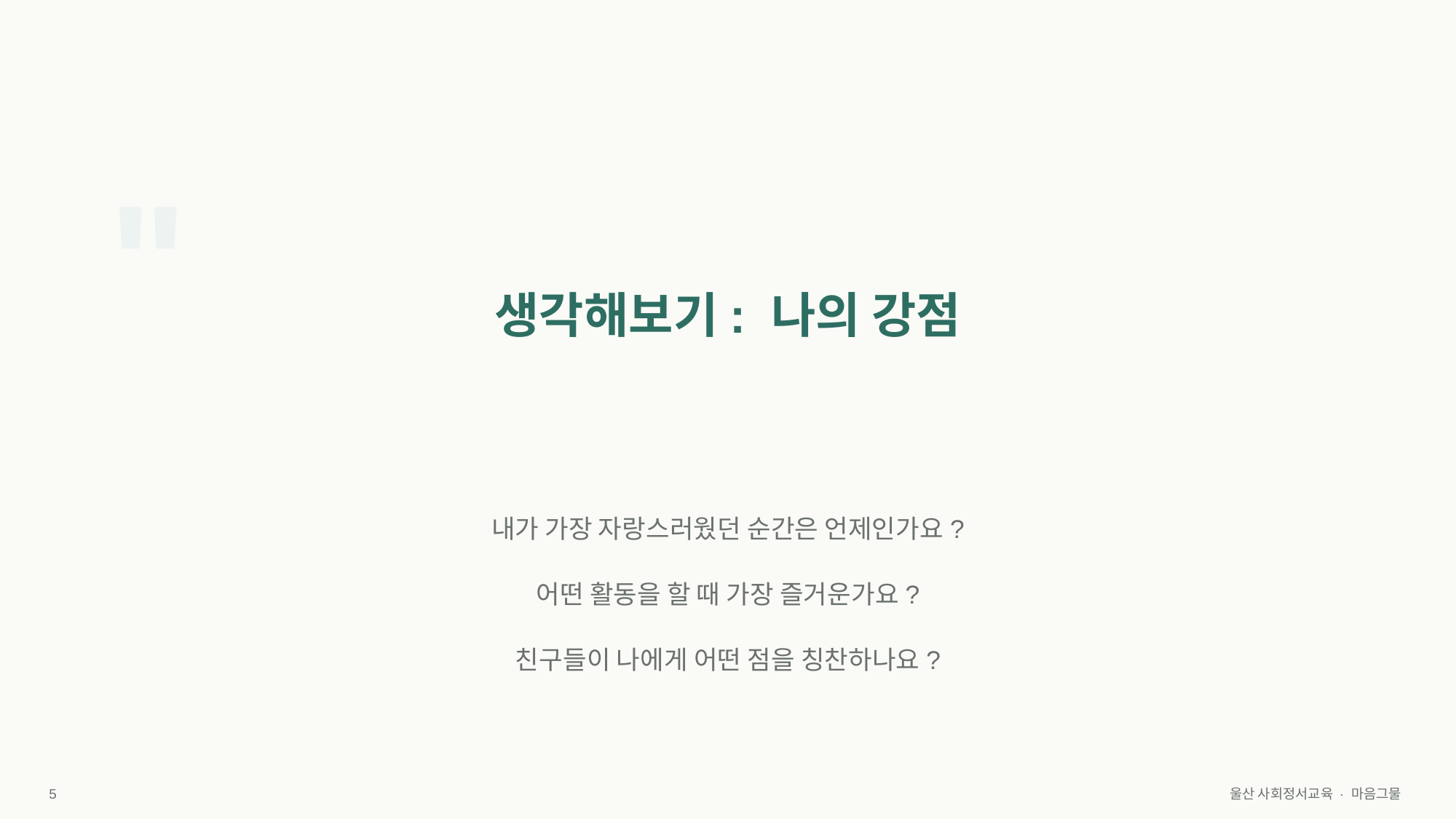

"
생각해보기: 나의 강점
내가 가장 자랑스러웠던 순간은 언제인가요?
어떤 활동을 할 때 가장 즐거운가요?
친구들이 나에게 어떤 점을 칭찬하나요?
5
울산 사회정서교육 · 마음그물